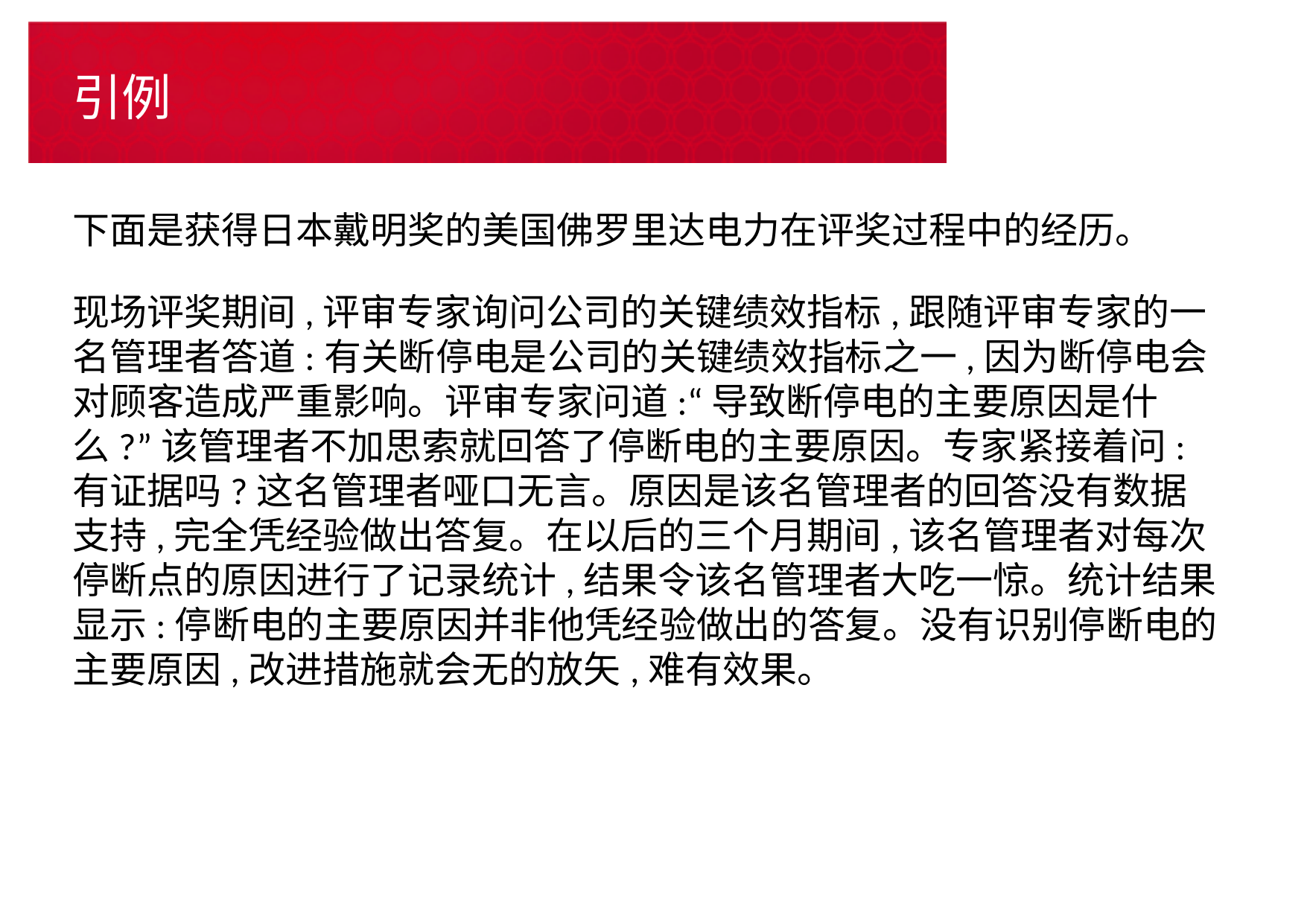

# 引例
下面是获得日本戴明奖的美国佛罗里达电力在评奖过程中的经历。
现场评奖期间,评审专家询问公司的关键绩效指标,跟随评审专家的一名管理者答道:有关断停电是公司的关键绩效指标之一,因为断停电会对顾客造成严重影响。评审专家问道:“导致断停电的主要原因是什么?”该管理者不加思索就回答了停断电的主要原因。专家紧接着问:有证据吗?这名管理者哑口无言。原因是该名管理者的回答没有数据支持,完全凭经验做出答复。在以后的三个月期间,该名管理者对每次停断点的原因进行了记录统计,结果令该名管理者大吃一惊。统计结果显示:停断电的主要原因并非他凭经验做出的答复。没有识别停断电的主要原因,改进措施就会无的放矢,难有效果。